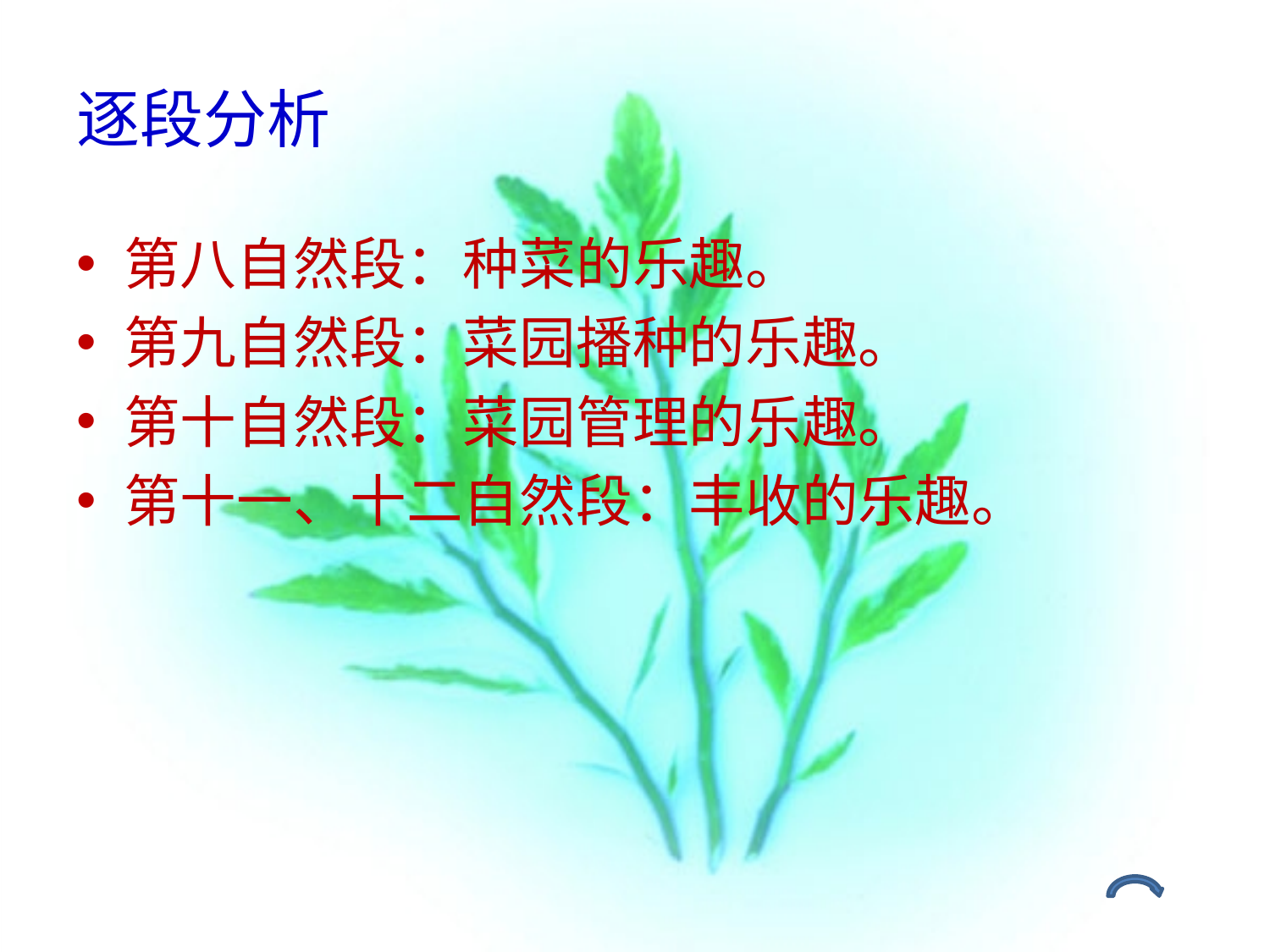

# 逐段分析
第八自然段：种菜的乐趣。
第九自然段：菜园播种的乐趣。
第十自然段：菜园管理的乐趣。
第十一、十二自然段：丰收的乐趣。